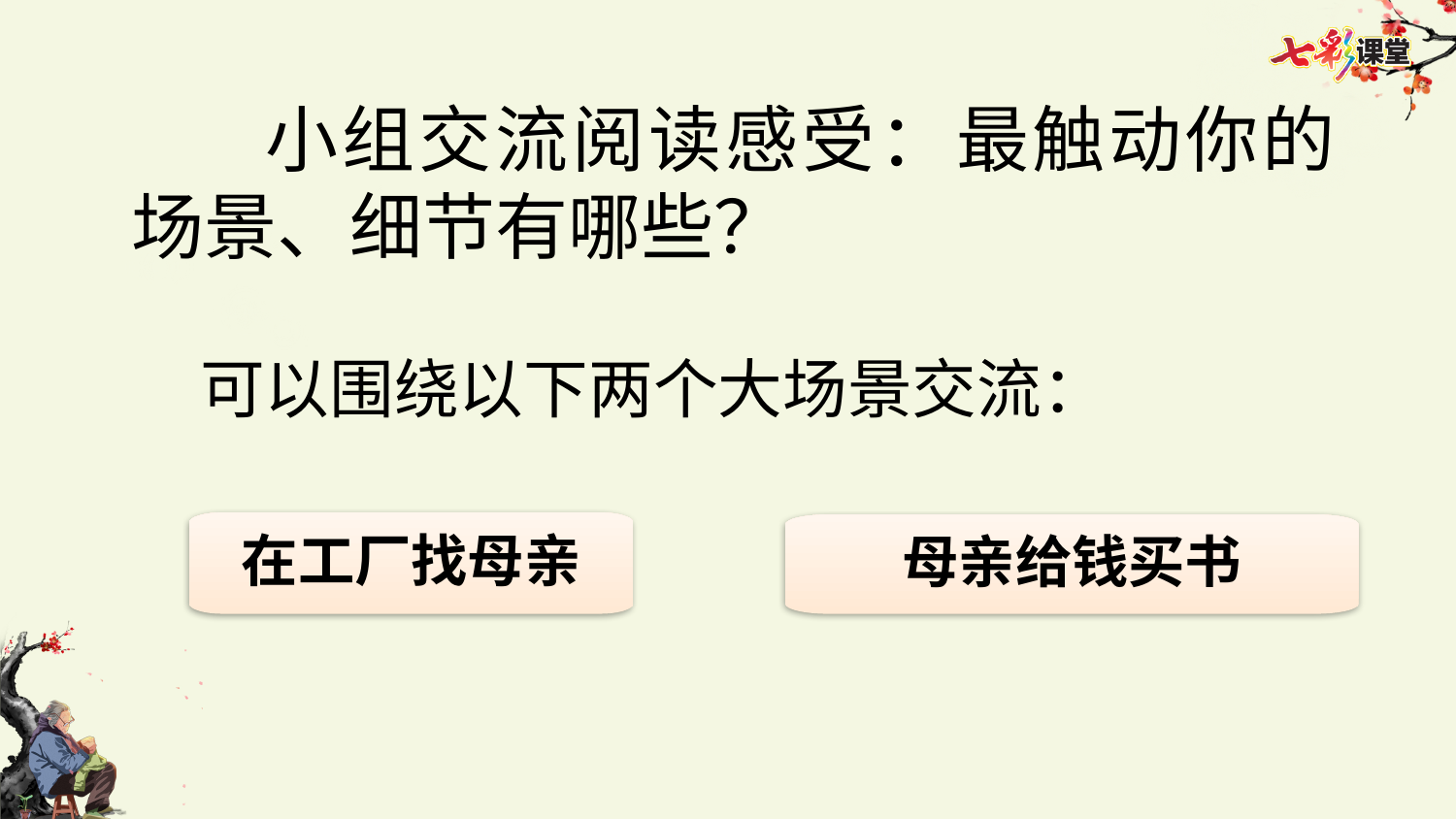

小组交流阅读感受：最触动你的场景、细节有哪些？
可以围绕以下两个大场景交流：
在工厂找母亲
母亲给钱买书